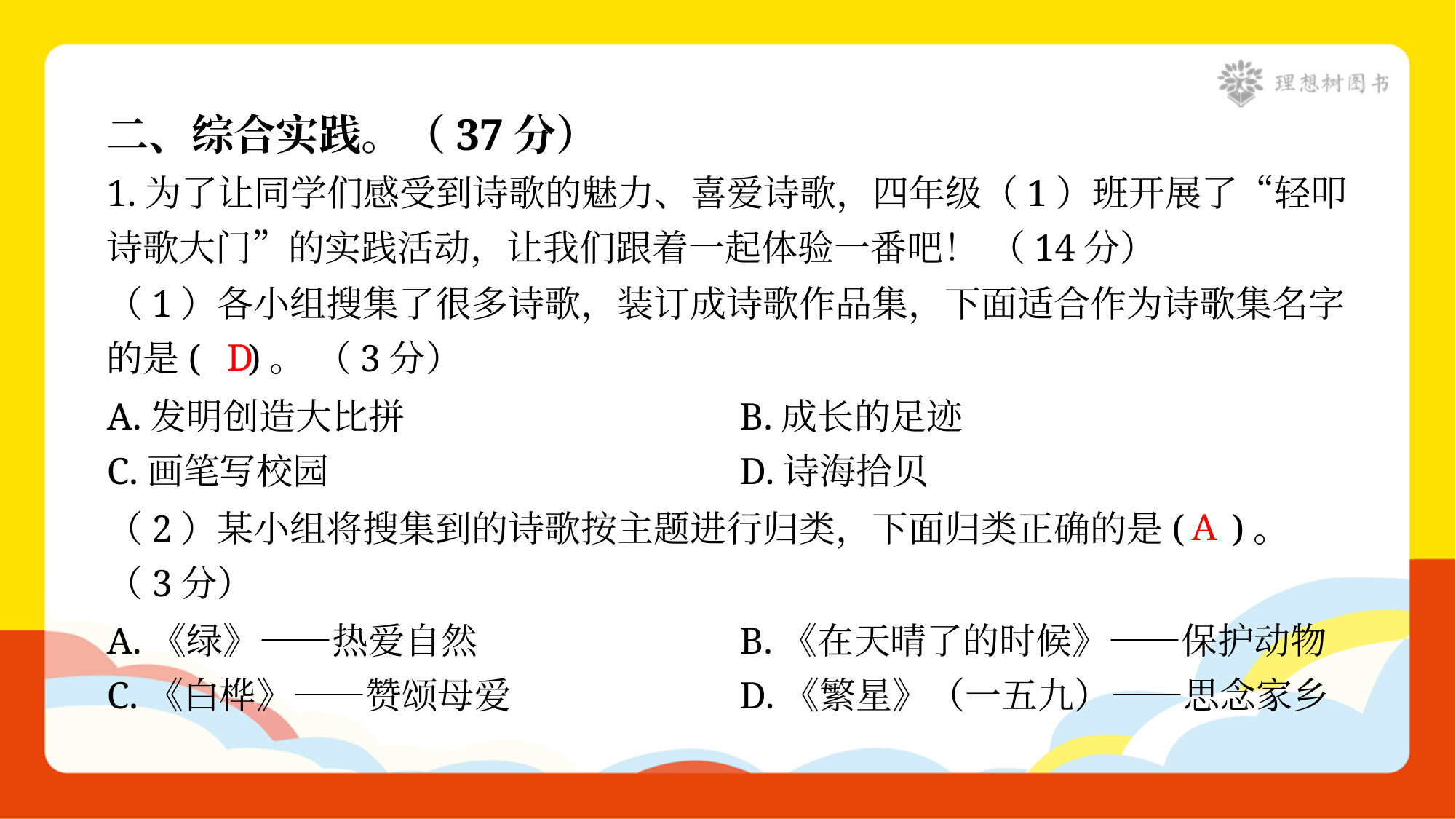

二、综合实践。（37分）
1.为了让同学们感受到诗歌的魅力、喜爱诗歌，四年级（1）班开展了“轻叩
诗歌大门”的实践活动，让我们跟着一起体验一番吧！ （14分）
（1）各小组搜集了很多诗歌，装订成诗歌作品集，下面适合作为诗歌集名字
的是(     )。 （3分）
D
A.发明创造大比拼	B.成长的足迹
C.画笔写校园	D.诗海拾贝
（2）某小组将搜集到的诗歌按主题进行归类，下面归类正确的是(     )。
（3分）
A
A.《绿》——热爱自然	B.《在天晴了的时候》——保护动物
C.《白桦》——赞颂母爱	D.《繁星》（一五九）——思念家乡